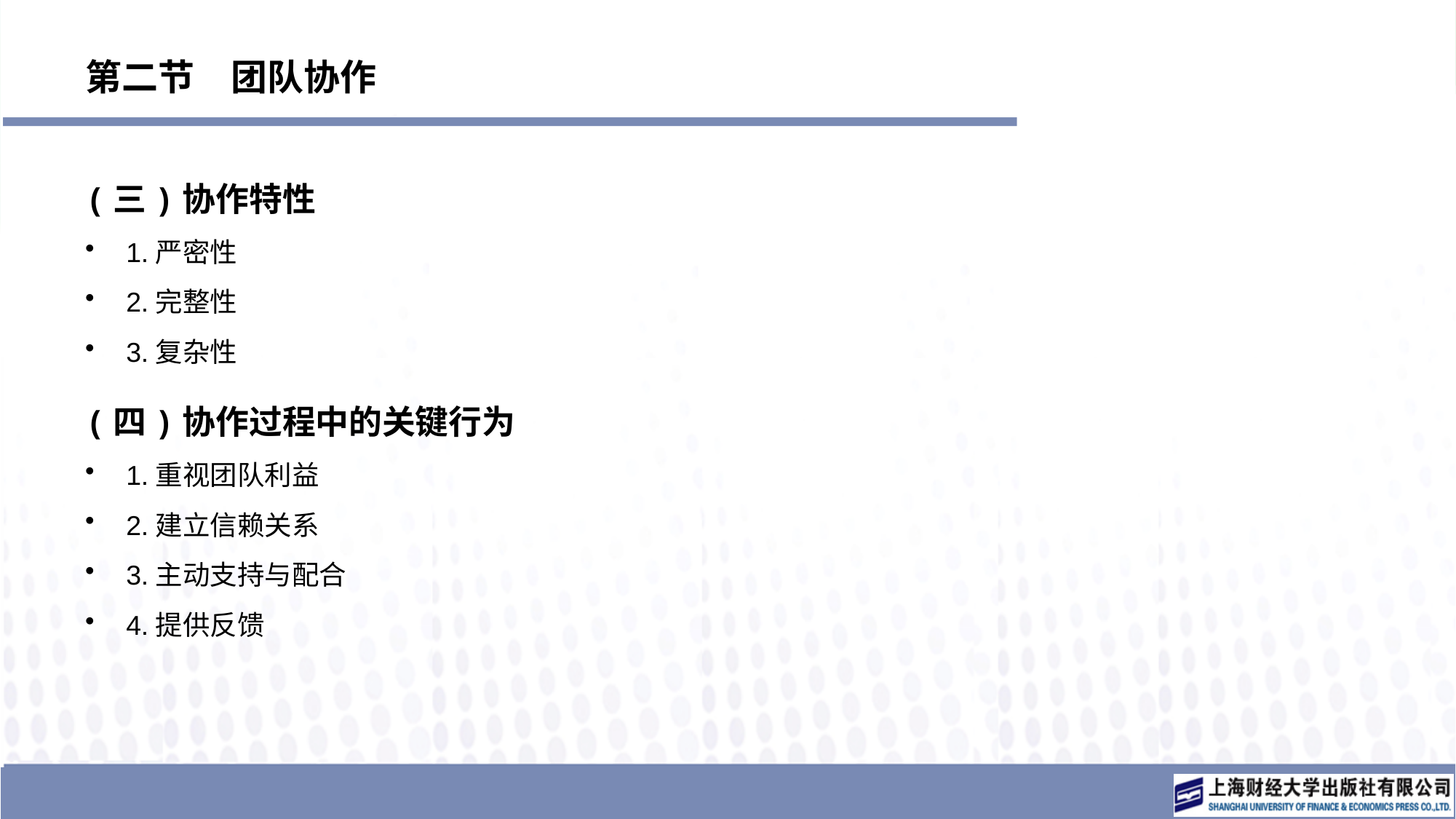

# 第二节　团队协作
(三)协作特性
1.严密性
2.完整性
3.复杂性
(四)协作过程中的关键行为
1.重视团队利益
2.建立信赖关系
3.主动支持与配合
4.提供反馈